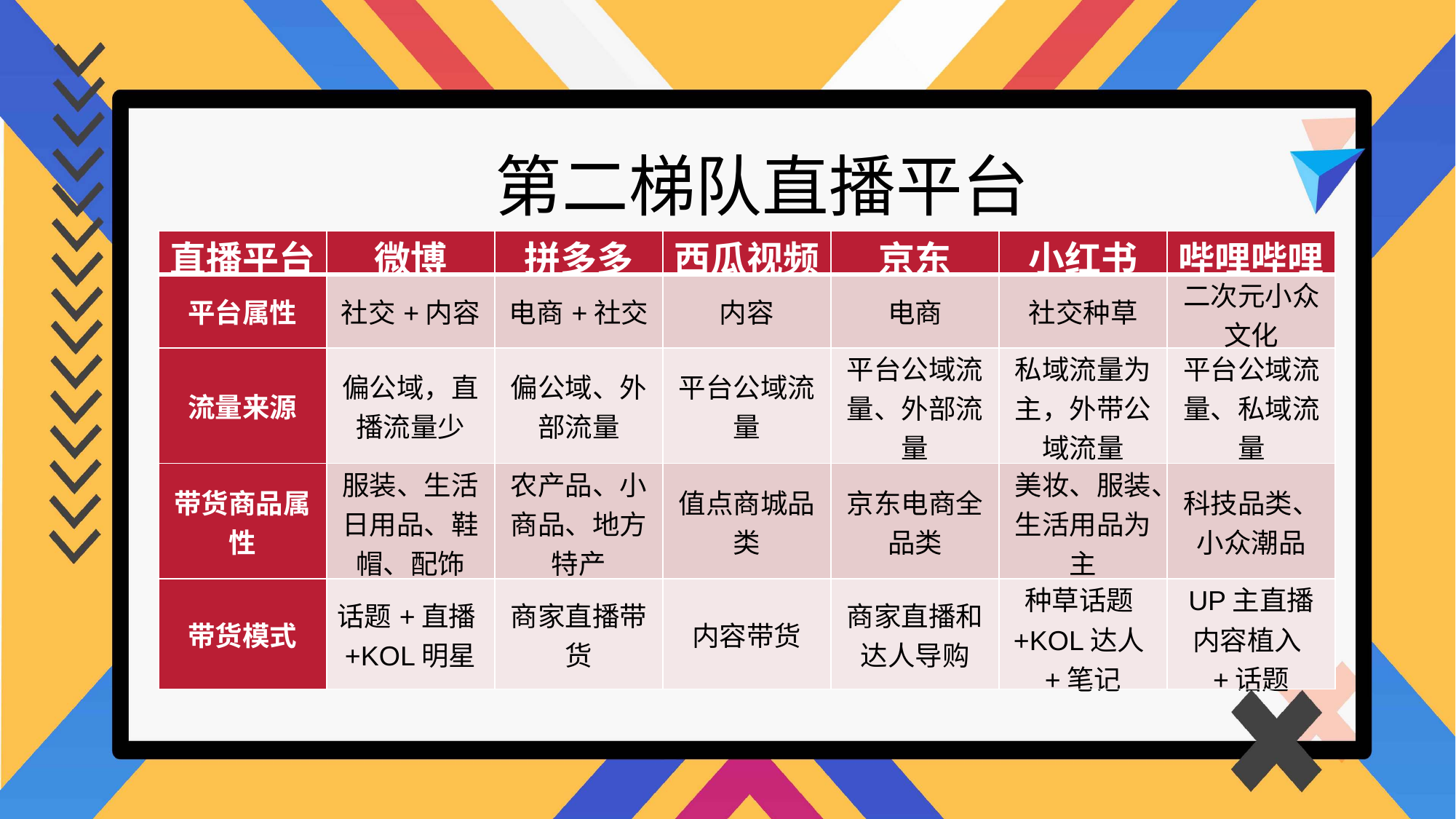

第二梯队直播平台
| 直播平台 | 微博 | 拼多多 | 西瓜视频 | 京东 | 小红书 | 哔哩哔哩 |
| --- | --- | --- | --- | --- | --- | --- |
| 平台属性 | 社交+内容 | 电商+社交 | 内容 | 电商 | 社交种草 | 二次元小众文化 |
| 流量来源 | 偏公域，直播流量少 | 偏公域、外部流量 | 平台公域流量 | 平台公域流量、外部流量 | 私域流量为主，外带公域流量 | 平台公域流量、私域流量 |
| 带货商品属性 | 服装、生活日用品、鞋帽、配饰 | 农产品、小商品、地方特产 | 值点商城品类 | 京东电商全品类 | 美妆、服装、生活用品为主 | 科技品类、小众潮品 |
| 带货模式 | 话题+直播+KOL明星 | 商家直播带货 | 内容带货 | 商家直播和达人导购 | 种草话题+KOL达人+笔记 | UP主直播内容植入+话题 |